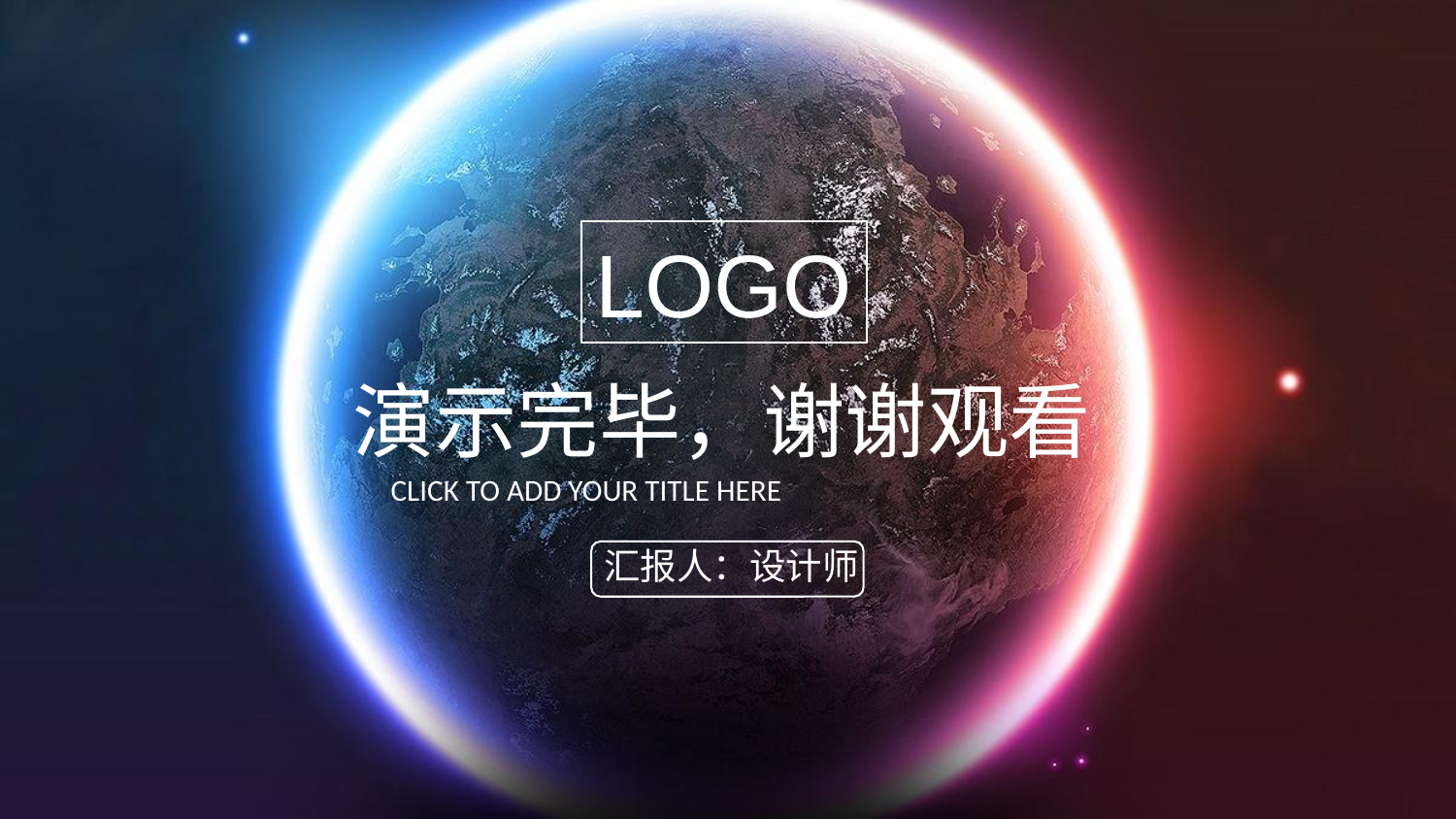

LOGO
演示完毕，谢谢观看
CLICK TO ADD YOUR TITLE HERE
汇报人：设计师